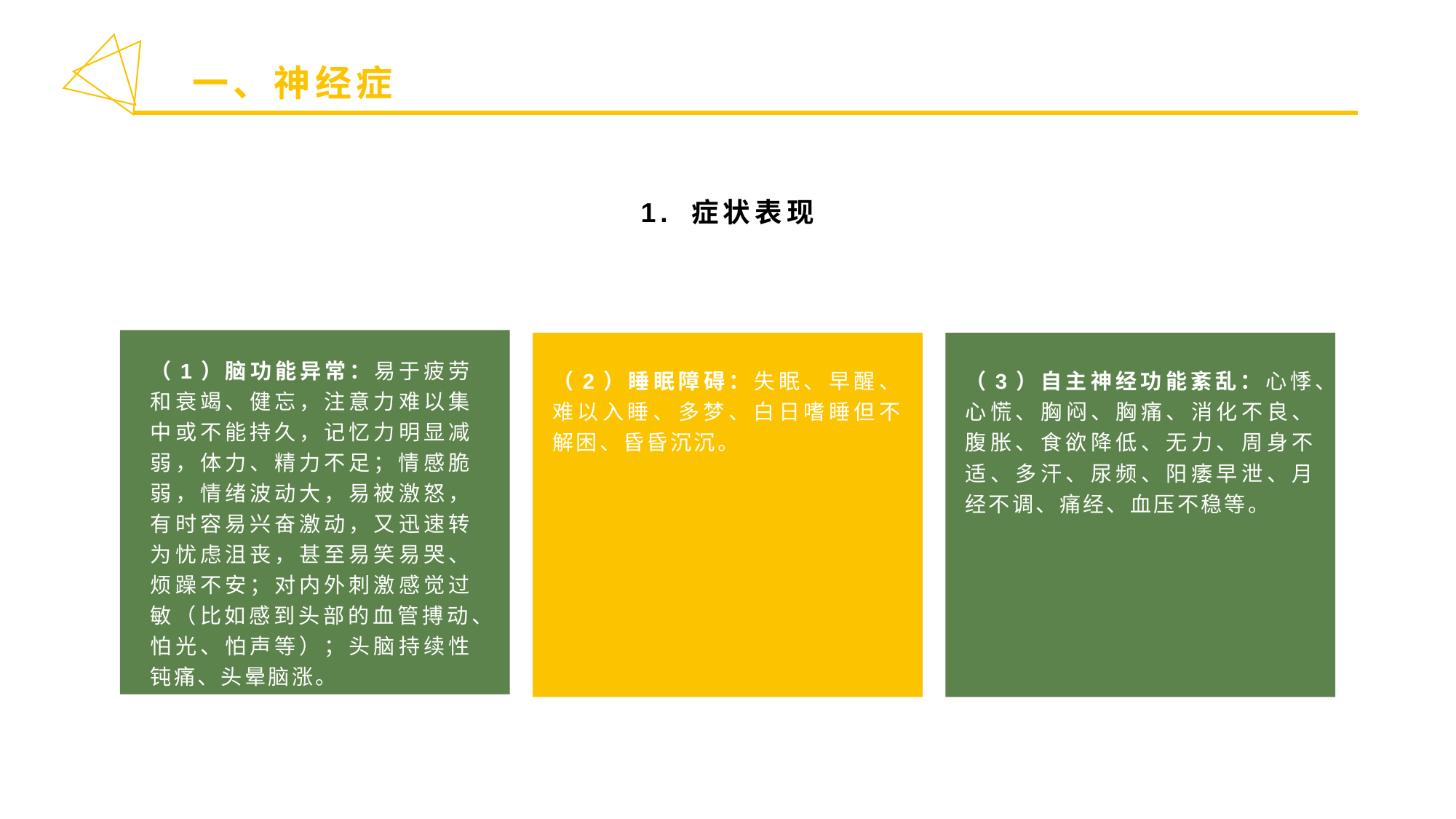

一、神经症

1. 症状表现

（1）脑功能异常：易于疲劳和衰竭、健忘，注意力难以集中或不能持久，记忆力明显减弱，体力、精力不足；情感脆弱，情绪波动大，易被激怒，有时容易兴奋激动，又迅速转为忧虑沮丧，甚至易笑易哭、烦躁不安；对内外刺激感觉过敏（比如感到头部的血管搏动、怕光、怕声等）；头脑持续性钝痛、头晕脑涨。
（2）睡眠障碍：失眠、早醒、难以入睡、多梦、白日嗜睡但不解困、昏昏沉沉。
（3）自主神经功能紊乱：心悸、心慌、胸闷、胸痛、消化不良、腹胀、食欲降低、无力、周身不适、多汗、尿频、阳痿早泄、月经不调、痛经、血压不稳等。